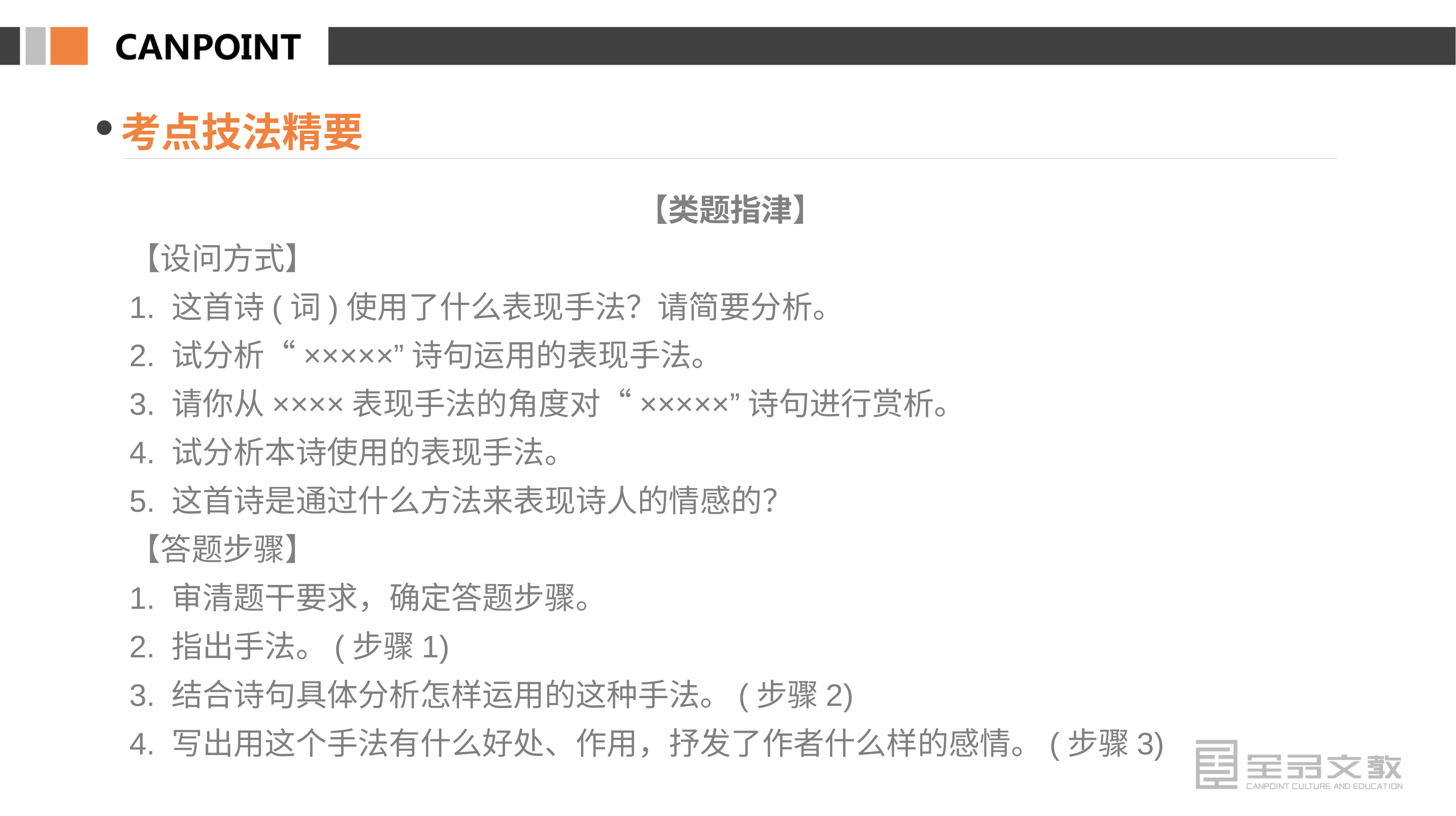

考点技法精要

【类题指津】
【设问方式】
1. 这首诗(词)使用了什么表现手法？请简要分析。
2. 试分析“×××××”诗句运用的表现手法。
3. 请你从××××表现手法的角度对“×××××”诗句进行赏析。
4. 试分析本诗使用的表现手法。
5. 这首诗是通过什么方法来表现诗人的情感的？
【答题步骤】
1. 审清题干要求，确定答题步骤。
2. 指出手法。(步骤1)
3. 结合诗句具体分析怎样运用的这种手法。(步骤2)
4. 写出用这个手法有什么好处、作用，抒发了作者什么样的感情。(步骤3)